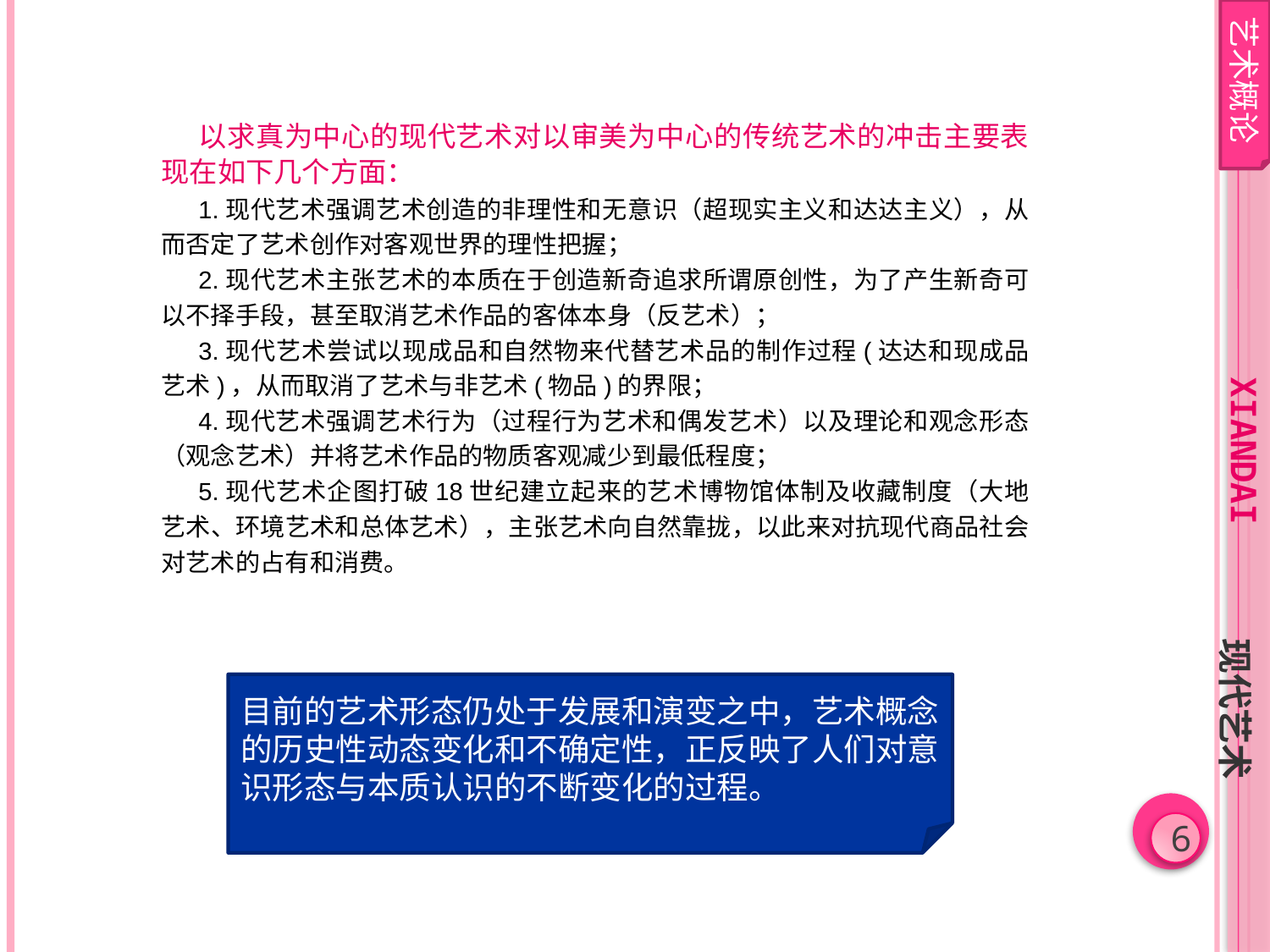

艺术概论
以求真为中心的现代艺术对以审美为中心的传统艺术的冲击主要表现在如下几个方面：
1.现代艺术强调艺术创造的非理性和无意识（超现实主义和达达主义），从而否定了艺术创作对客观世界的理性把握；
2.现代艺术主张艺术的本质在于创造新奇追求所谓原创性，为了产生新奇可以不择手段，甚至取消艺术作品的客体本身（反艺术）；
3.现代艺术尝试以现成品和自然物来代替艺术品的制作过程(达达和现成品艺术)，从而取消了艺术与非艺术(物品)的界限；
4.现代艺术强调艺术行为（过程行为艺术和偶发艺术）以及理论和观念形态（观念艺术）并将艺术作品的物质客观减少到最低程度；
5.现代艺术企图打破18世纪建立起来的艺术博物馆体制及收藏制度（大地艺术、环境艺术和总体艺术），主张艺术向自然靠拢，以此来对抗现代商品社会对艺术的占有和消费。
xiandai
现代艺术
目前的艺术形态仍处于发展和演变之中，艺术概念的历史性动态变化和不确定性，正反映了人们对意识形态与本质认识的不断变化的过程。
6